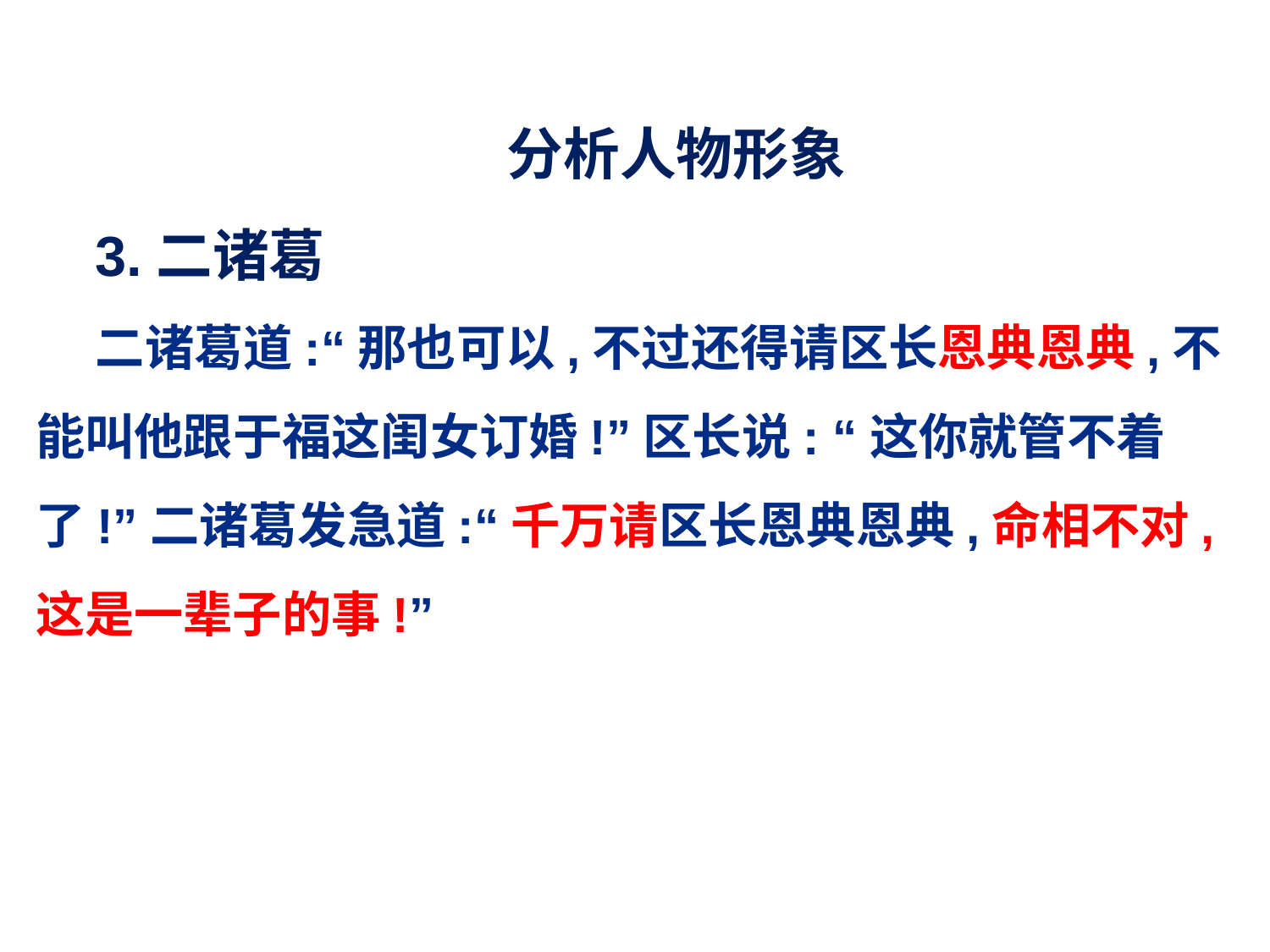

分析人物形象
3.二诸葛
二诸葛道:“那也可以,不过还得请区长恩典恩典,不能叫他跟于福这闺女订婚!”区长说: “这你就管不着了!”二诸葛发急道:“千万请区长恩典恩典,命相不对,这是一辈子的事!”